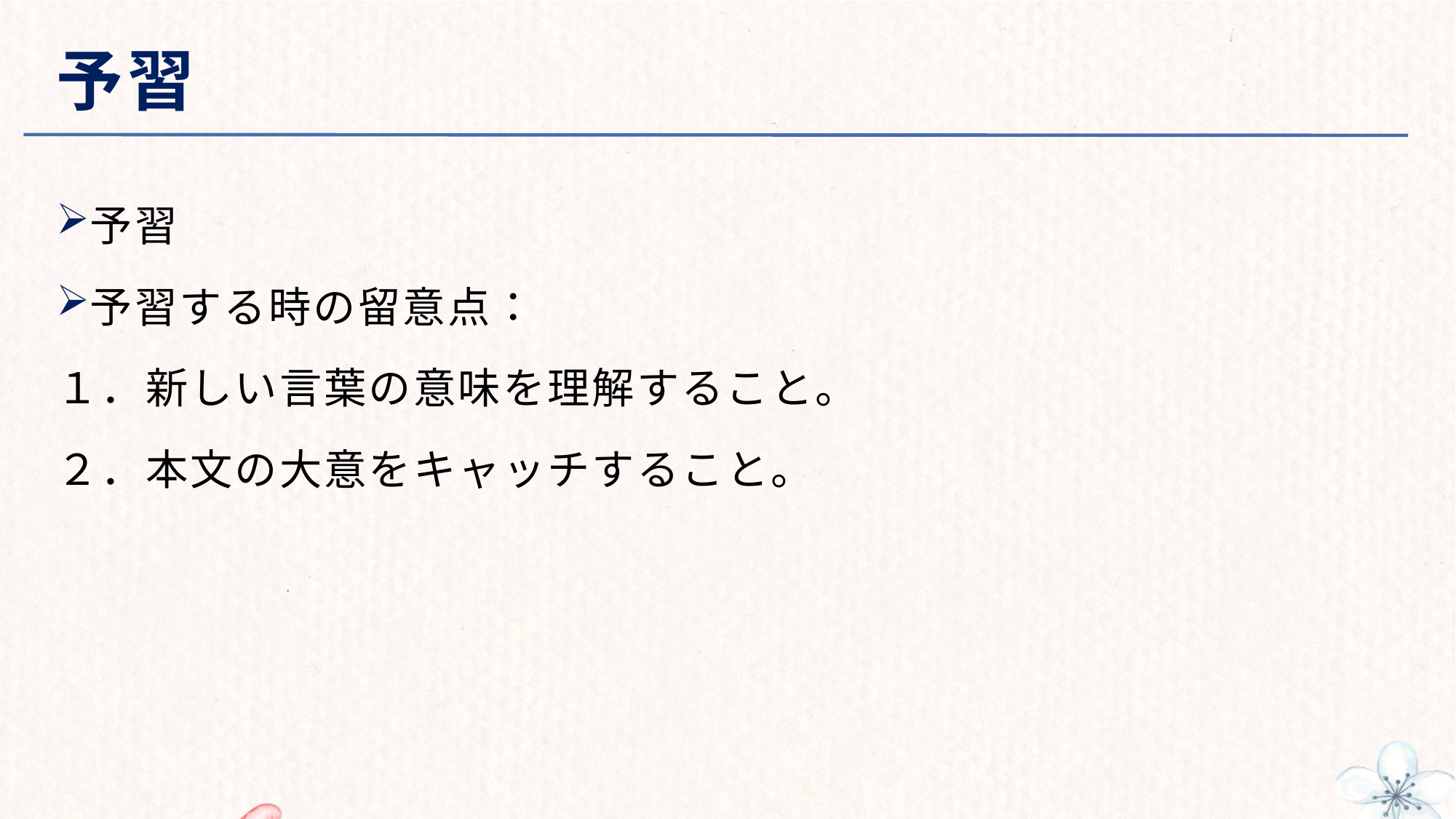

# 予習
予習
予習する時の留意点：
１．新しい言葉の意味を理解すること。
２．本文の大意をキャッチすること。